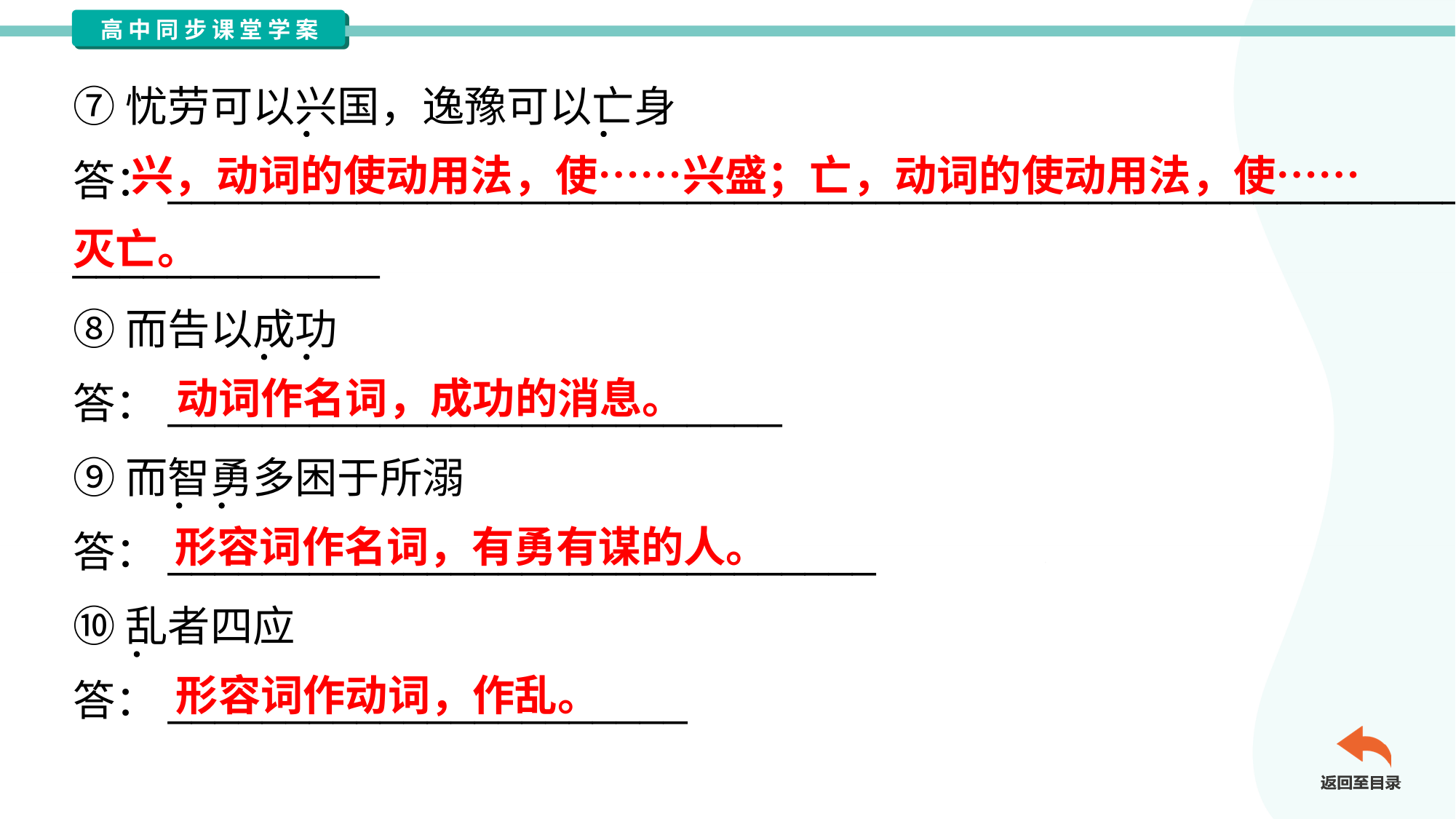

⑦忧劳可以兴国，逸豫可以亡身
答：_________________________________________________________
_____________
⑧而告以成功
答：__________________________
⑨而智勇多困于所溺
答：______________________________
⑩乱者四应
答：______________________
     兴，动词的使动用法，使……兴盛；亡，动词的使动用法，使……灭亡。

动词作名词，成功的消息。

形容词作名词，有勇有谋的人。

形容词作动词，作乱。